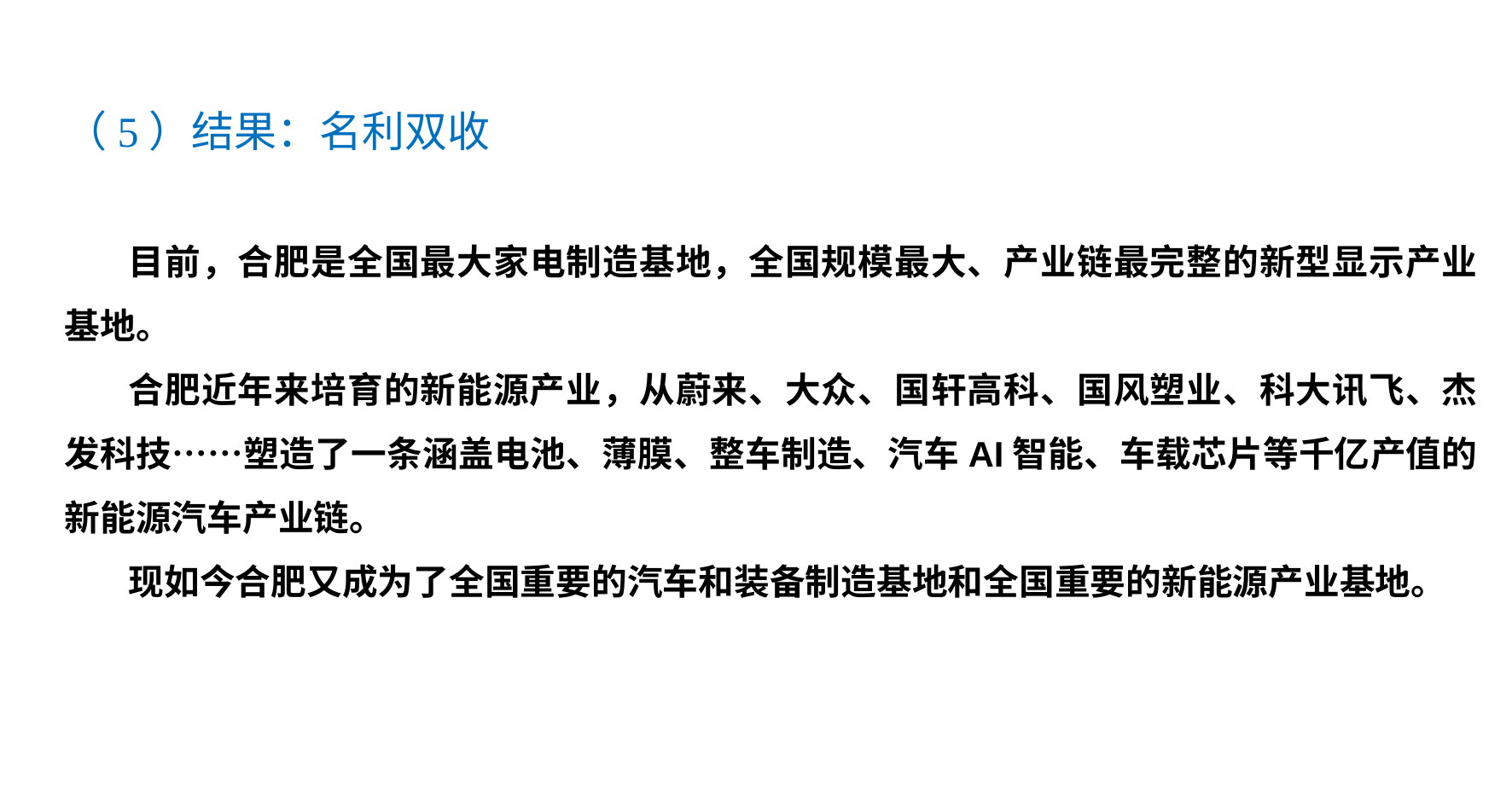

（5）结果：名利双收

目前，合肥是全国最大家电制造基地，全国规模最大、产业链最完整的新型显示产业基地。
合肥近年来培育的新能源产业，从蔚来、大众、国轩高科、国风塑业、科大讯飞、杰发科技……塑造了一条涵盖电池、薄膜、整车制造、汽车AI智能、车载芯片等千亿产值的新能源汽车产业链。
现如今合肥又成为了全国重要的汽车和装备制造基地和全国重要的新能源产业基地。